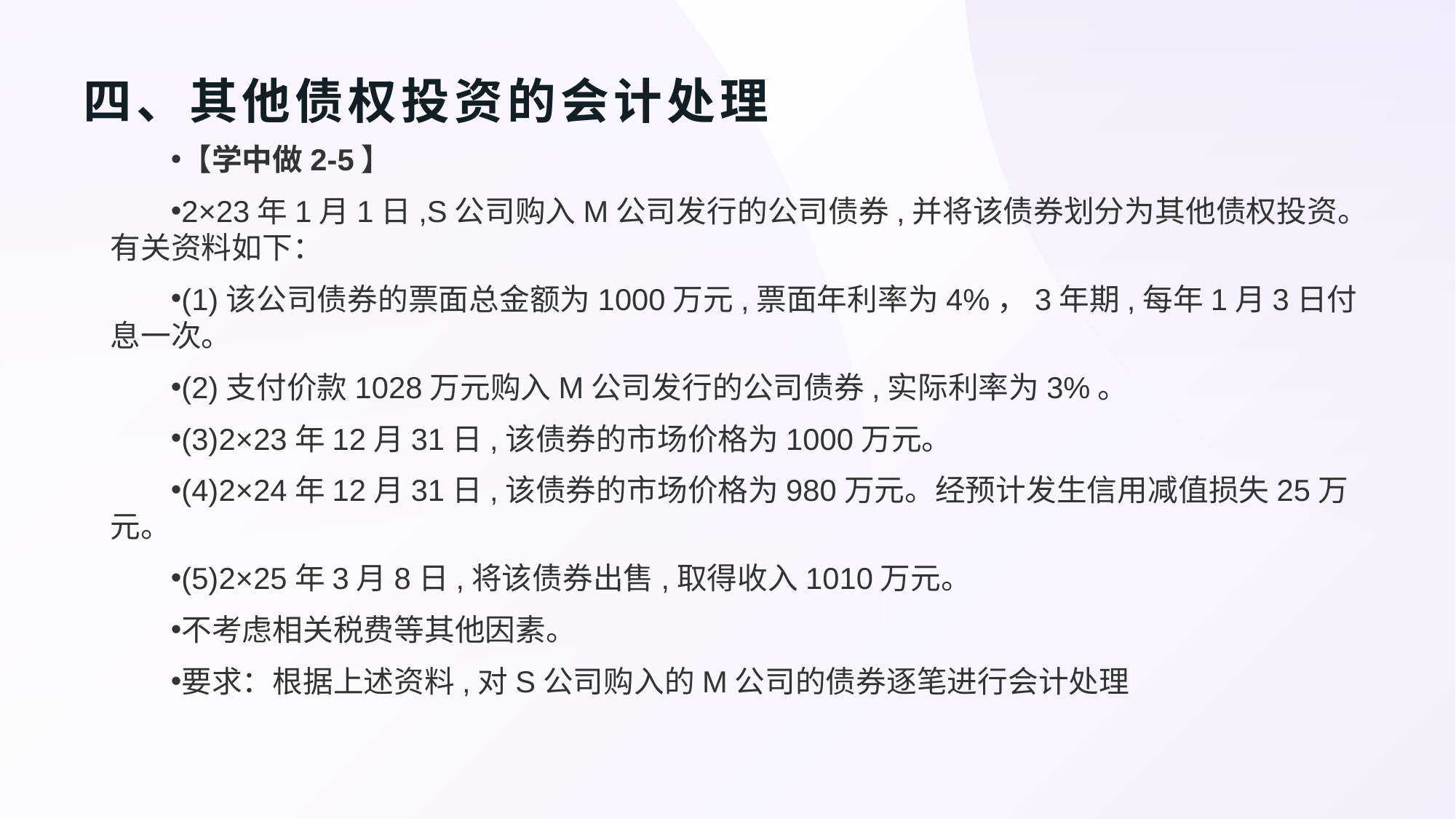

# 四、其他债权投资的会计处理
【学中做2-5】
2×23年1月1日,S公司购入M公司发行的公司债券,并将该债券划分为其他债权投资。有关资料如下：
(1)该公司债券的票面总金额为1000万元,票面年利率为4%，3年期,每年1月3日付息一次。
(2)支付价款1028万元购入M公司发行的公司债券,实际利率为3%。
(3)2×23年12月31日,该债券的市场价格为1000万元。
(4)2×24年12月31日,该债券的市场价格为980万元。经预计发生信用减值损失25万元。
(5)2×25年3月8日,将该债券出售,取得收入1010万元。
不考虑相关税费等其他因素。
要求：根据上述资料,对S公司购入的M公司的债券逐笔进行会计处理